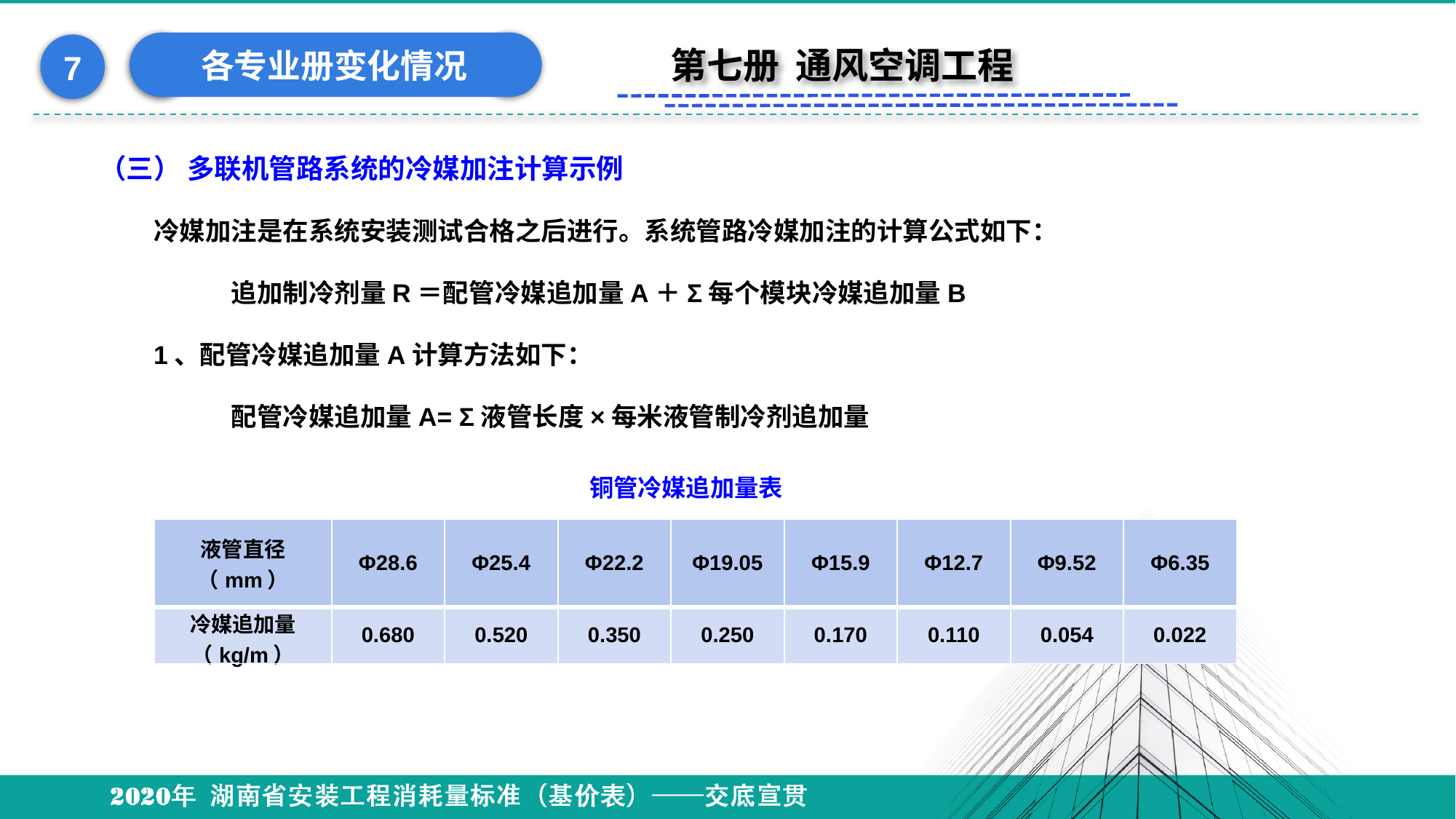

各专业册变化情况

7
第七册  通风空调工程
（三） 多联机管路系统的冷媒加注计算示例
冷媒加注是在系统安装测试合格之后进行。系统管路冷媒加注的计算公式如下：
　　　追加制冷剂量R＝配管冷媒追加量A＋Σ每个模块冷媒追加量B
1、配管冷媒追加量A计算方法如下：
　　　配管冷媒追加量A= Σ液管长度×每米液管制冷剂追加量
铜管冷媒追加量表
| 液管直径（mm） | Φ28.6 | Φ25.4 | Φ22.2 | Φ19.05 | Φ15.9 | Φ12.7 | Φ9.52 | Φ6.35 |
| --- | --- | --- | --- | --- | --- | --- | --- | --- |
| 冷媒追加量（kg/m） | 0.680 | 0.520 | 0.350 | 0.250 | 0.170 | 0.110 | 0.054 | 0.022 |